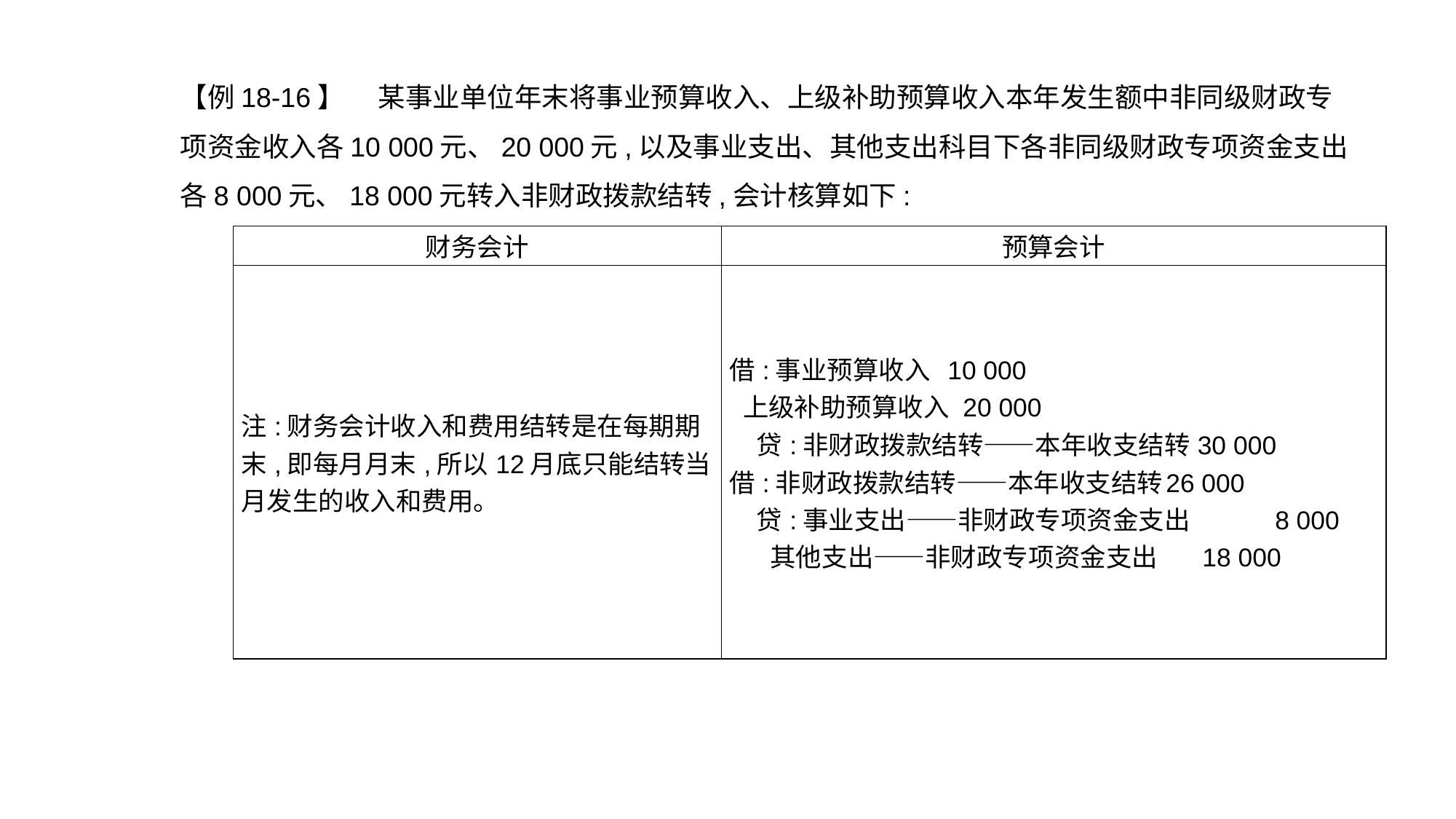

【例18-16】　 某事业单位年末将事业预算收入、上级补助预算收入本年发生额中非同级财政专项资金收入各10 000元、20 000元,以及事业支出、其他支出科目下各非同级财政专项资金支出各8 000元、18 000元转入非财政拨款结转,会计核算如下:
| 财务会计 | 预算会计 |
| --- | --- |
| 注:财务会计收入和费用结转是在每期期末,即每月月末,所以12月底只能结转当月发生的收入和费用。 | 借:事业预算收入 10 000 上级补助预算收入 20 000 贷:非财政拨款结转——本年收支结转30 000 借:非财政拨款结转——本年收支结转 26 000 贷:事业支出——非财政专项资金支出 8 000 其他支出——非财政专项资金支出 18 000 |